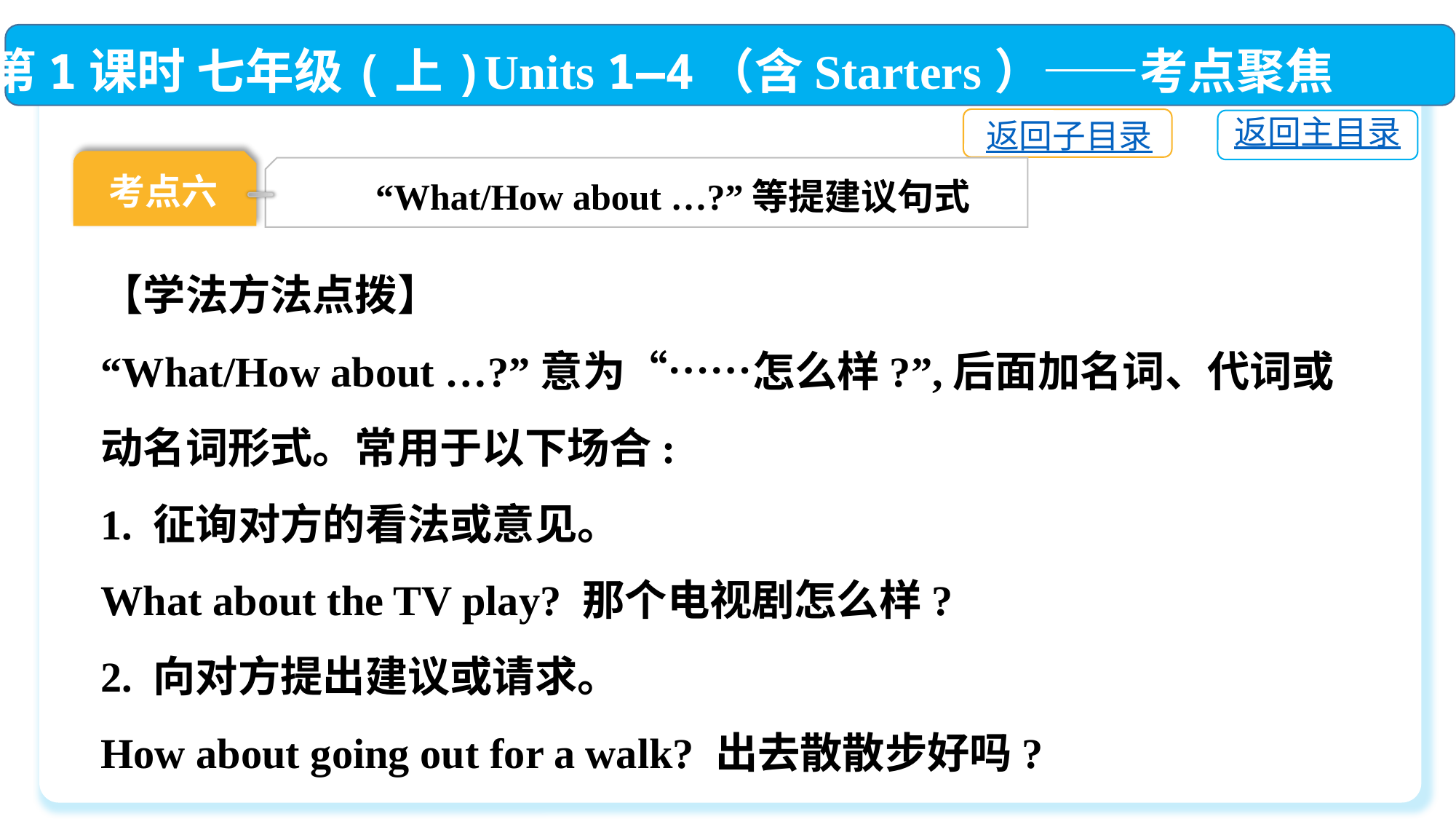

第1课时 七年级(上)Units 1—4（含Starters）——考点聚焦

返回子目录
返回主目录
考点六
“What/How about …?”等提建议句式

【学法方法点拨】
“What/How about …?”意为“……怎么样?”,后面加名词、代词或动名词形式。常用于以下场合:
1. 征询对方的看法或意见。
What about the TV play? 那个电视剧怎么样?
2. 向对方提出建议或请求。
How about going out for a walk? 出去散散步好吗?